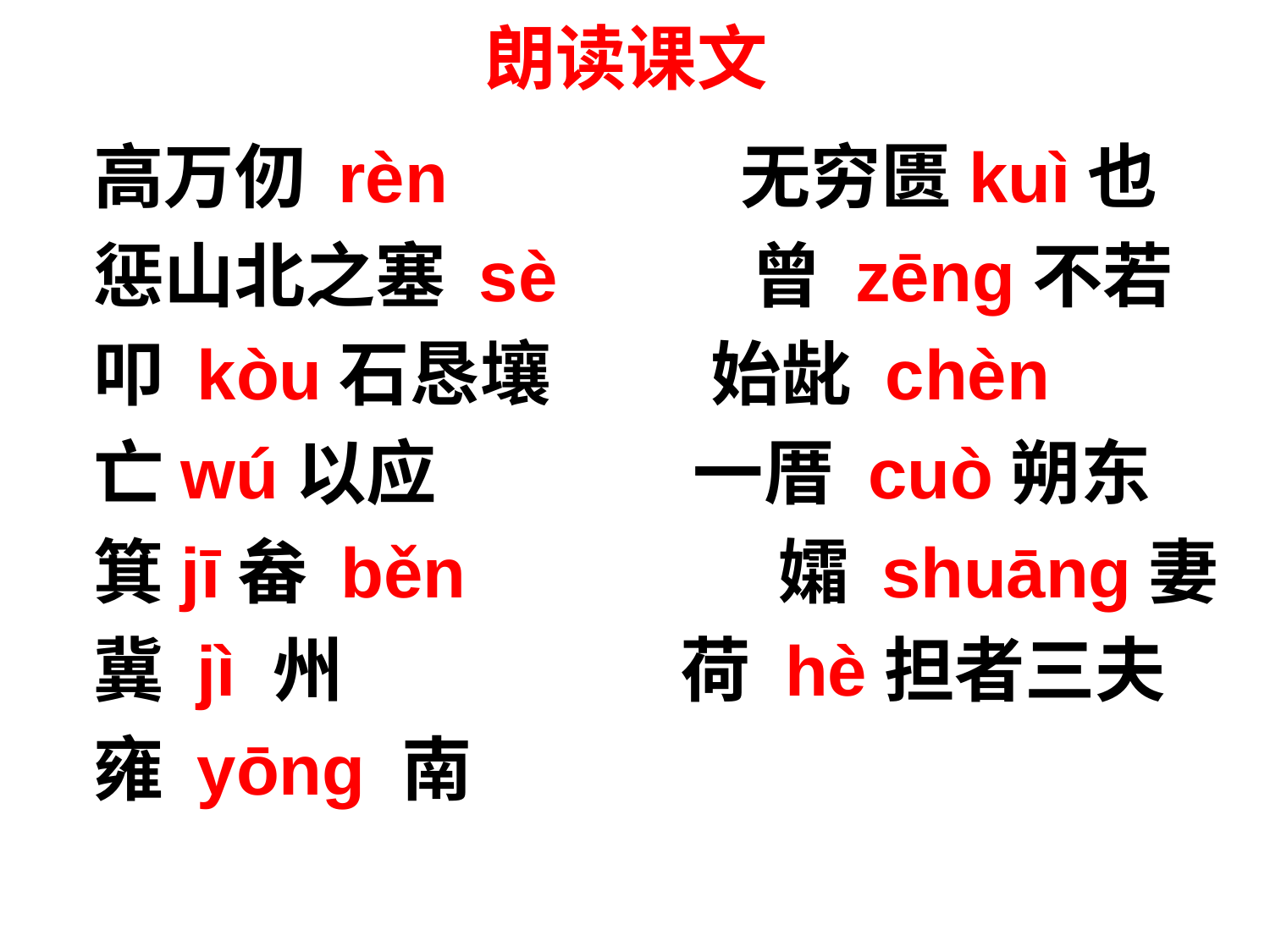

# 朗读课文
    高万仞 rèn              无穷匮kuì也
    惩山北之塞 sè         曾 zēng不若
    叩 kòu石恳壤          始龀 chèn
    亡wú以应                一厝 cuò朔东
    箕jī畚 běn               孀 shuāng妻
    冀 jì 州                     荷 hè担者三夫
    雍 yōng 南